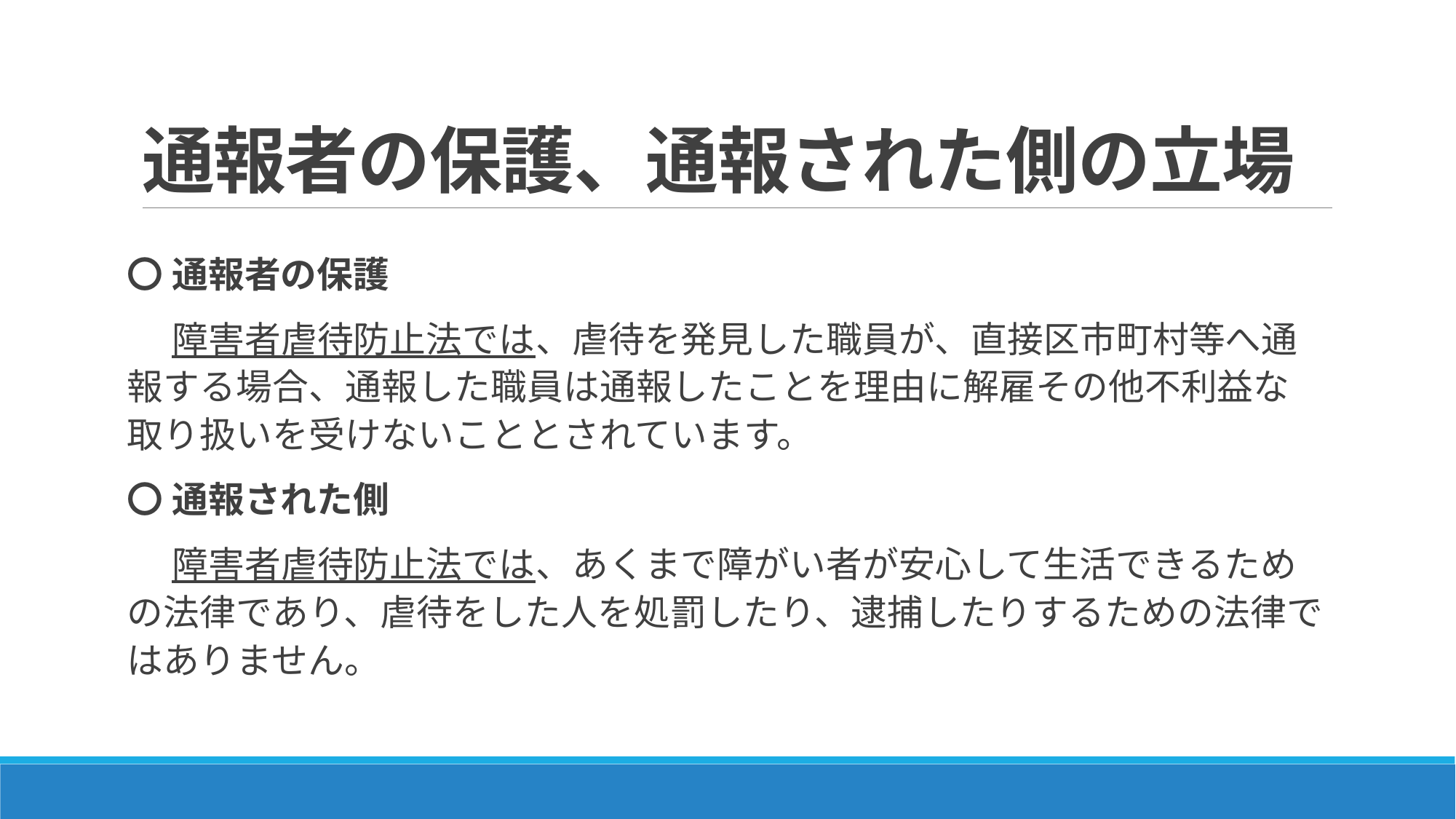

# 通報者の保護、通報された側の立場

〇 通報者の保護
　 障害者虐待防止法では、虐待を発見した職員が、直接区市町村等へ通報する場合、通報した職員は通報したことを理由に解雇その他不利益な取り扱いを受けないこととされています。
〇 通報された側
　 障害者虐待防止法では、あくまで障がい者が安心して生活できるための法律であり、虐待をした人を処罰したり、逮捕したりするための法律ではありません。